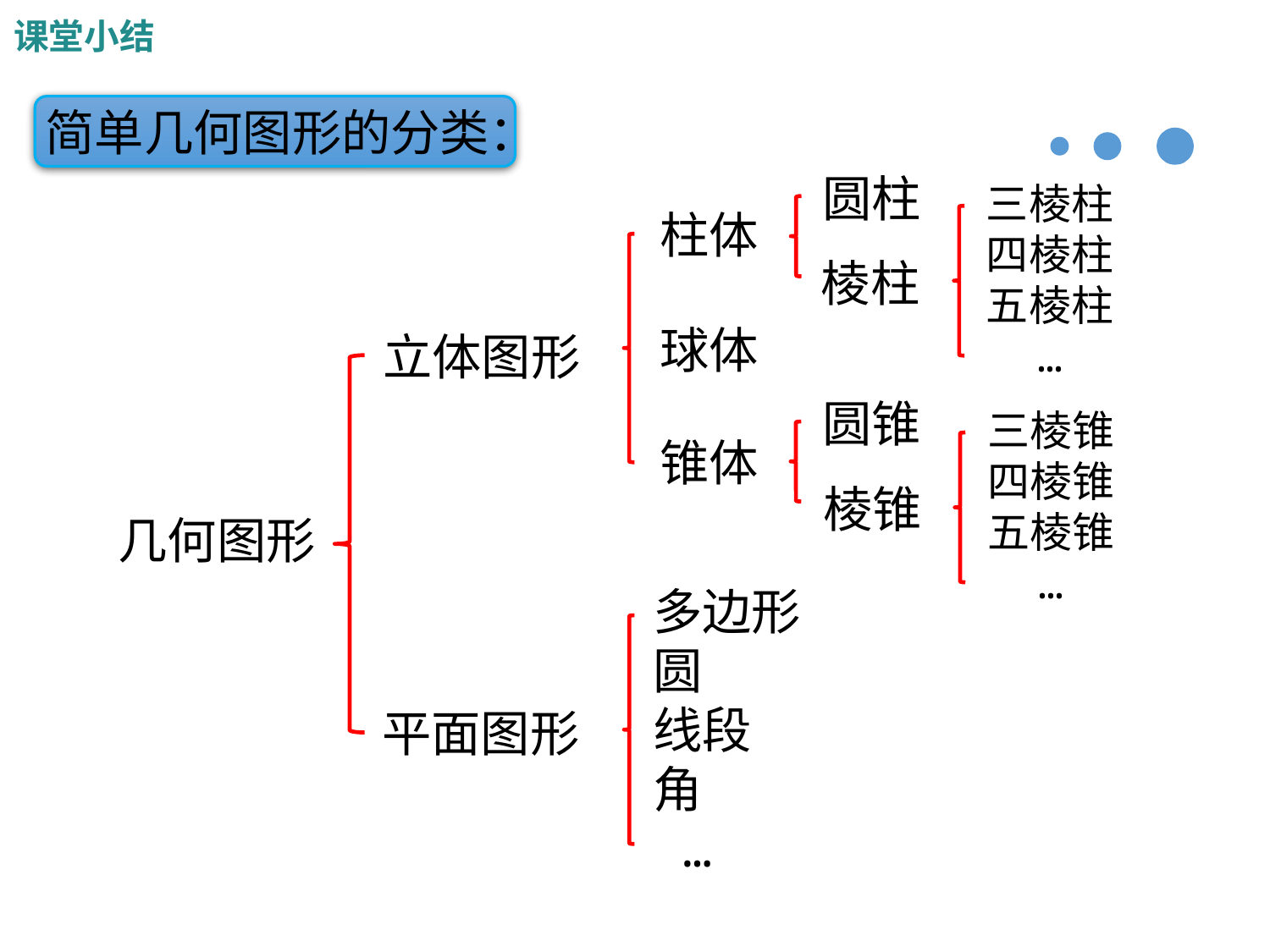

课堂小结
简单几何图形的分类：

圆柱
棱柱
三棱柱
四棱柱
五棱柱
  …

柱体
球体
锥体

立体图形

圆锥
棱锥
三棱锥
四棱锥
五棱锥
  …
几何图形
多边形
圆
线段
角
 …
平面图形